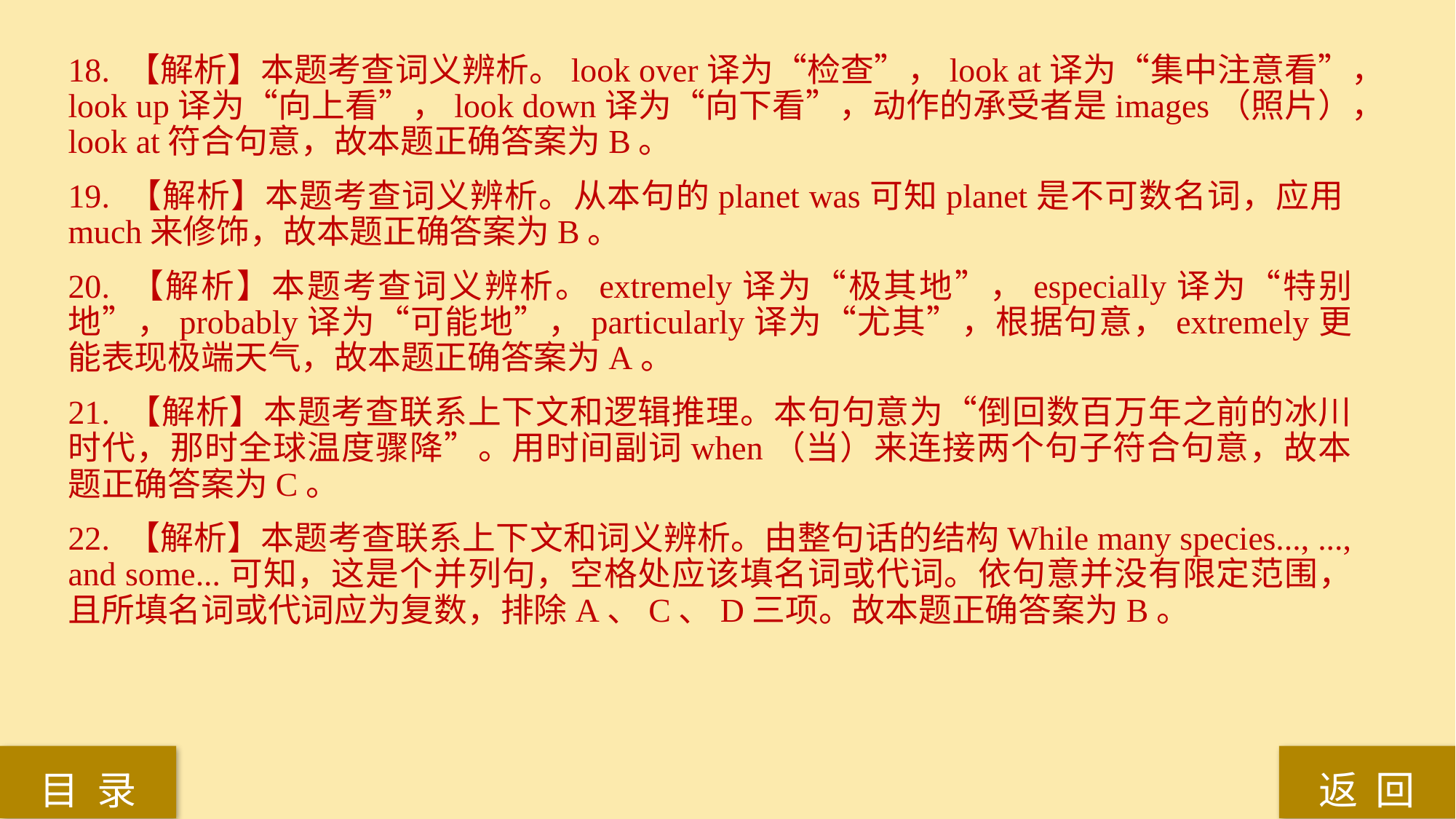

18. 【解析】本题考查词义辨析。look over译为“检查”，look at译为“集中注意看”，look up译为“向上看”，look down译为“向下看”，动作的承受者是images（照片），look at符合句意，故本题正确答案为B。
19. 【解析】本题考查词义辨析。从本句的planet was可知planet是不可数名词，应用much来修饰，故本题正确答案为B。
20. 【解析】本题考查词义辨析。extremely译为“极其地”，especially译为“特别地”，probably译为“可能地”，particularly译为“尤其”，根据句意，extremely更能表现极端天气，故本题正确答案为A。
21. 【解析】本题考查联系上下文和逻辑推理。本句句意为“倒回数百万年之前的冰川时代，那时全球温度骤降”。用时间副词when（当）来连接两个句子符合句意，故本题正确答案为C。
22. 【解析】本题考查联系上下文和词义辨析。由整句话的结构While many species..., ..., and some...可知，这是个并列句，空格处应该填名词或代词。依句意并没有限定范围，且所填名词或代词应为复数，排除A、C、D三项。故本题正确答案为B。
返  回